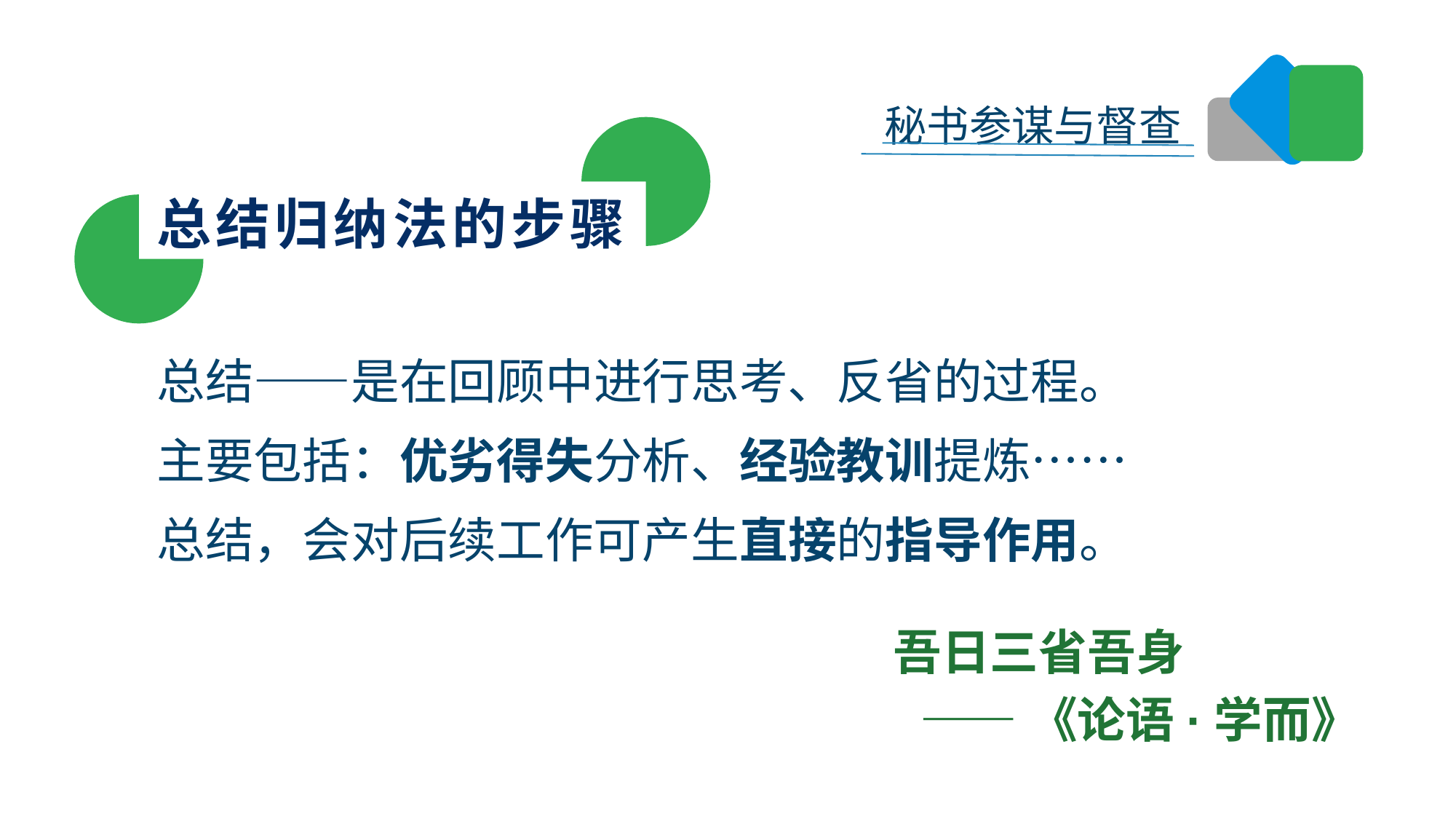

总结归纳法的步骤
总结——是在回顾中进行思考、反省的过程。
主要包括：优劣得失分析、经验教训提炼……
总结，会对后续工作可产生直接的指导作用。

吾日三省吾身
——《论语·学而》